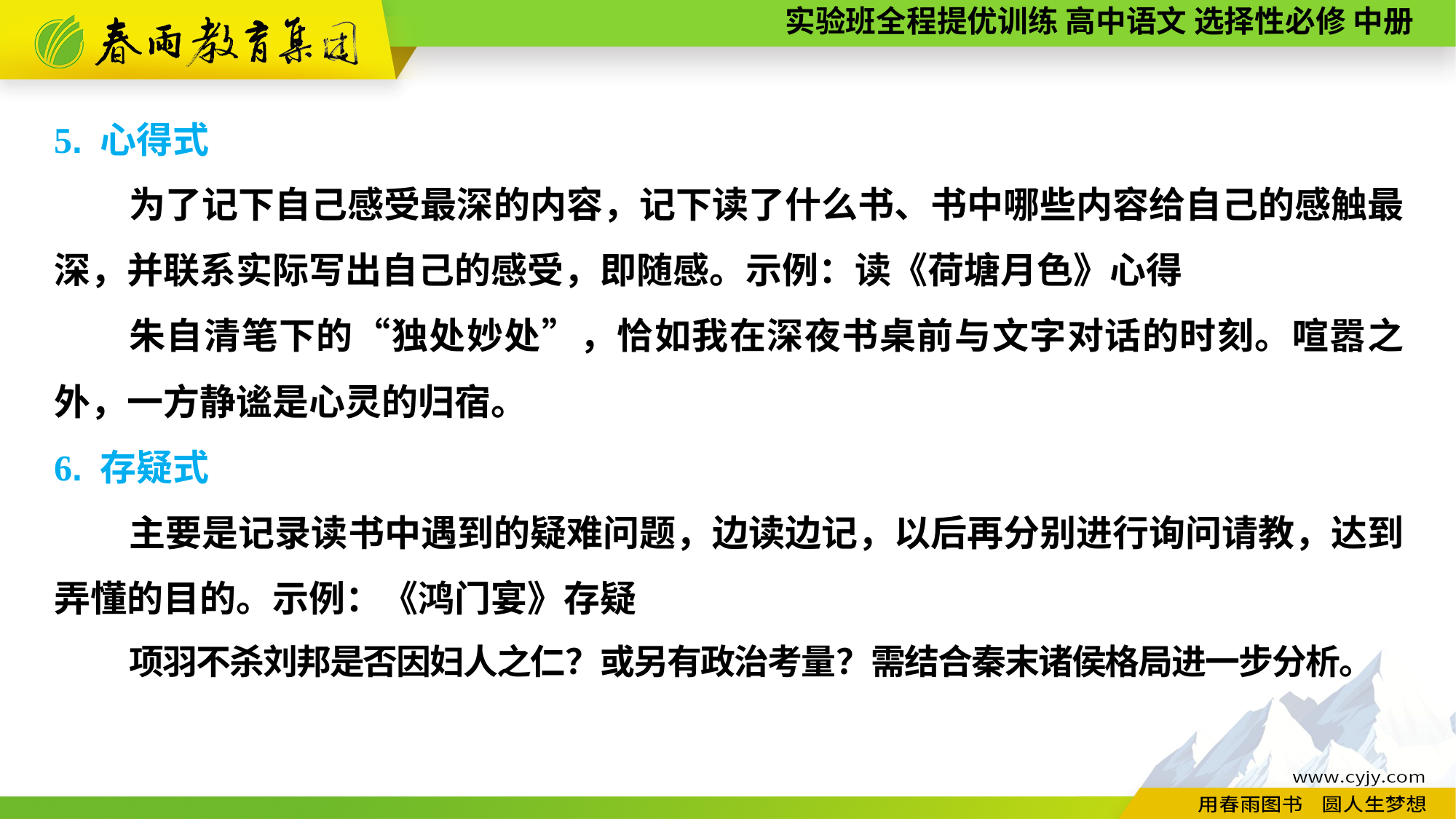

5. 心得式
为了记下自己感受最深的内容，记下读了什么书、书中哪些内容给自己的感触最深，并联系实际写出自己的感受，即随感。示例：读《荷塘月色》心得
朱自清笔下的“独处妙处”，恰如我在深夜书桌前与文字对话的时刻。喧嚣之外，一方静谧是心灵的归宿。
6. 存疑式
主要是记录读书中遇到的疑难问题，边读边记，以后再分别进行询问请教，达到弄懂的目的。示例：《鸿门宴》存疑
项羽不杀刘邦是否因妇人之仁？或另有政治考量？需结合秦末诸侯格局进一步分析。